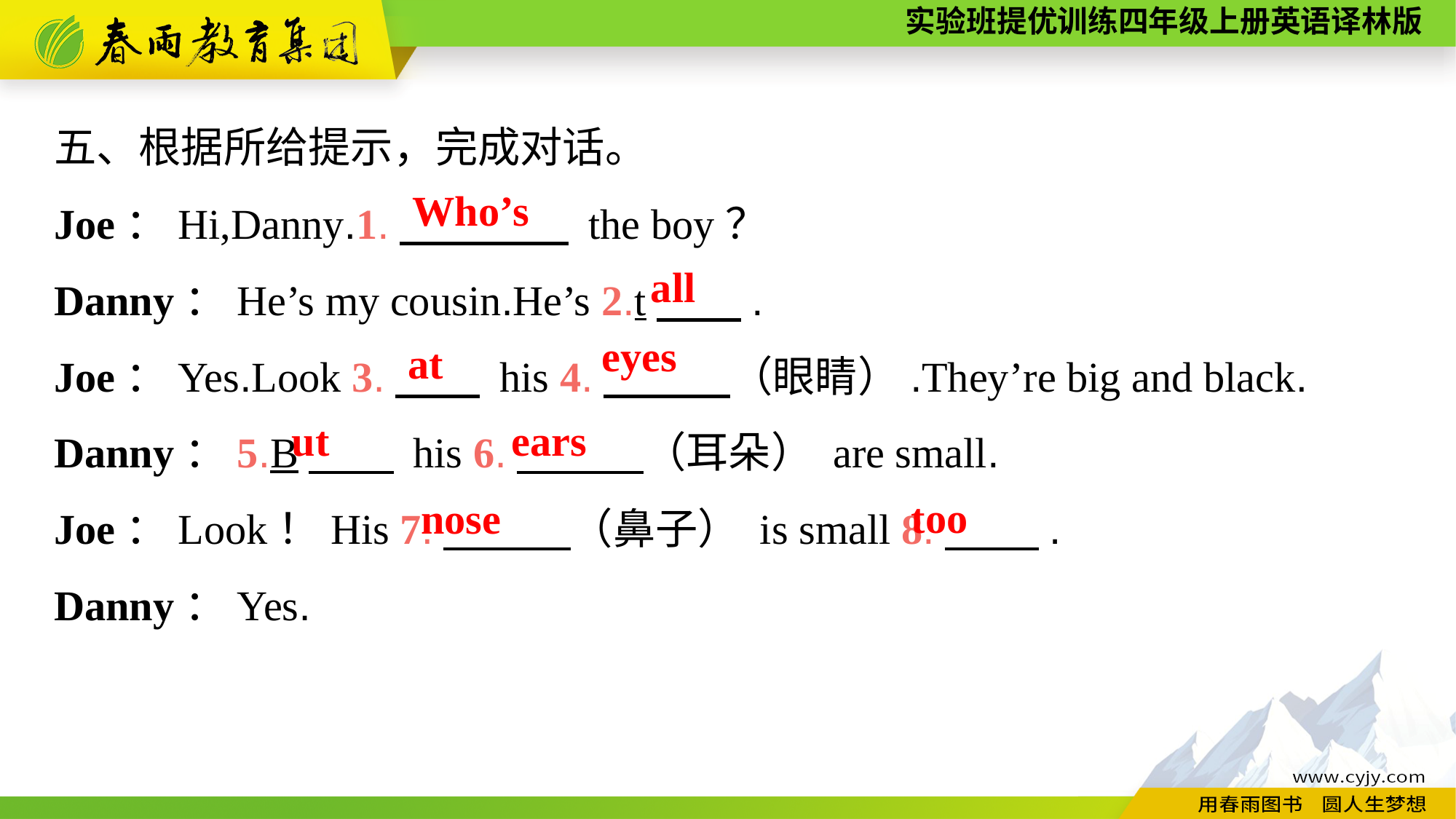

五、根据所给提示，完成对话。
Joe：Hi,Danny.1.　　　　 the boy？
Danny：He’s my cousin.He’s 2.t　　.
Joe：Yes.Look 3.　　 his 4.　　　（眼睛）.They’re big and black.
Danny：5.B　　 his 6.　　　（耳朵） are small.
Joe：Look！His 7.　　　（鼻子） is small 8.　 　.
Danny：Yes.
Who’s
all
eyes
at
ut
ears
too
nose